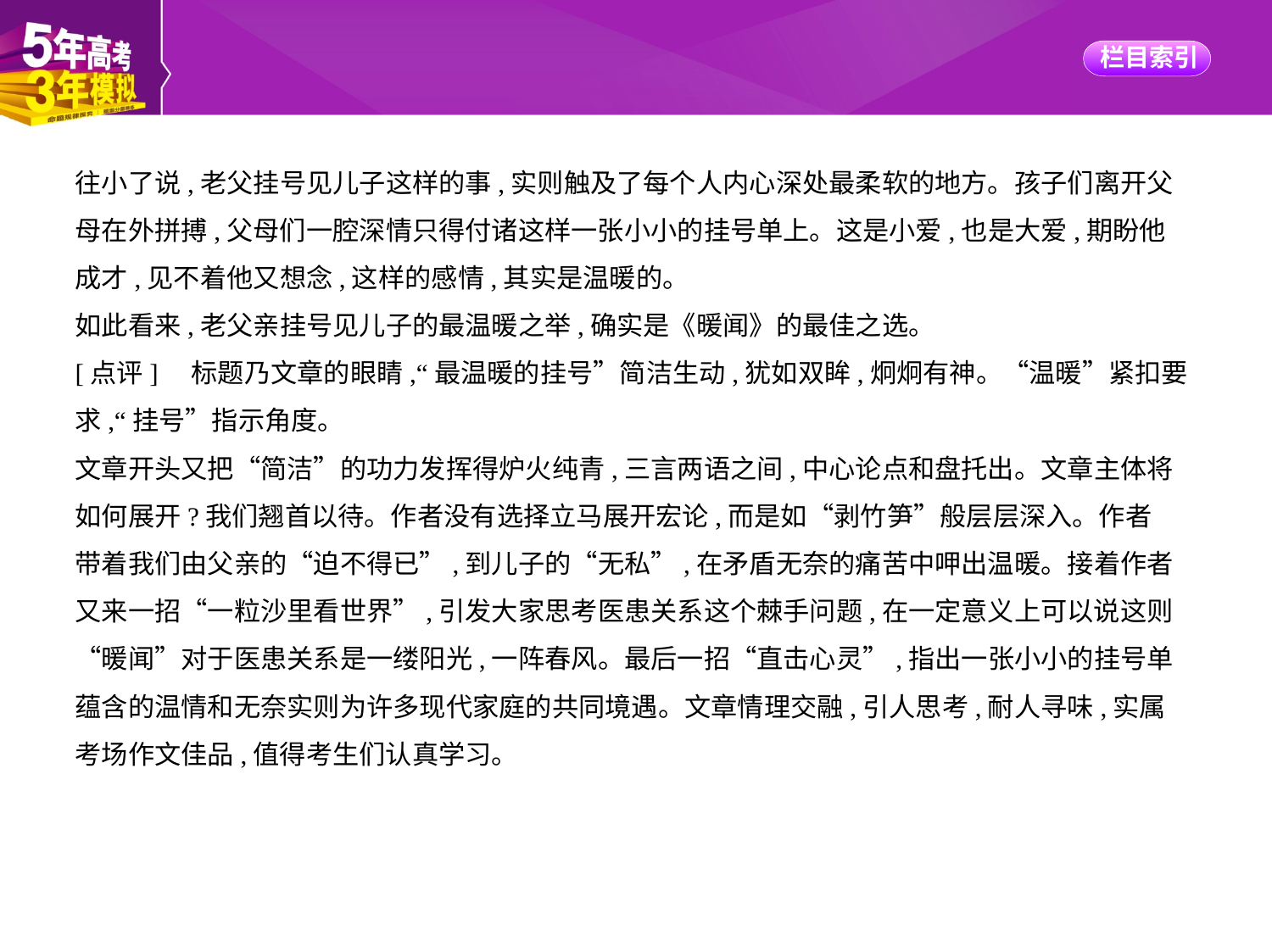

往小了说,老父挂号见儿子这样的事,实则触及了每个人内心深处最柔软的地方。孩子们离开父
母在外拼搏,父母们一腔深情只得付诸这样一张小小的挂号单上。这是小爱,也是大爱,期盼他
成才,见不着他又想念,这样的感情,其实是温暖的。
如此看来,老父亲挂号见儿子的最温暖之举,确实是《暖闻》的最佳之选。
[点评]　标题乃文章的眼睛,“最温暖的挂号”简洁生动,犹如双眸,炯炯有神。“温暖”紧扣要
求,“挂号”指示角度。
文章开头又把“简洁”的功力发挥得炉火纯青,三言两语之间,中心论点和盘托出。文章主体将
如何展开?我们翘首以待。作者没有选择立马展开宏论,而是如“剥竹笋”般层层深入。作者
带着我们由父亲的“迫不得已”,到儿子的“无私”,在矛盾无奈的痛苦中呷出温暖。接着作者
又来一招“一粒沙里看世界”,引发大家思考医患关系这个棘手问题,在一定意义上可以说这则
“暖闻”对于医患关系是一缕阳光,一阵春风。最后一招“直击心灵”,指出一张小小的挂号单
蕴含的温情和无奈实则为许多现代家庭的共同境遇。文章情理交融,引人思考,耐人寻味,实属
考场作文佳品,值得考生们认真学习。